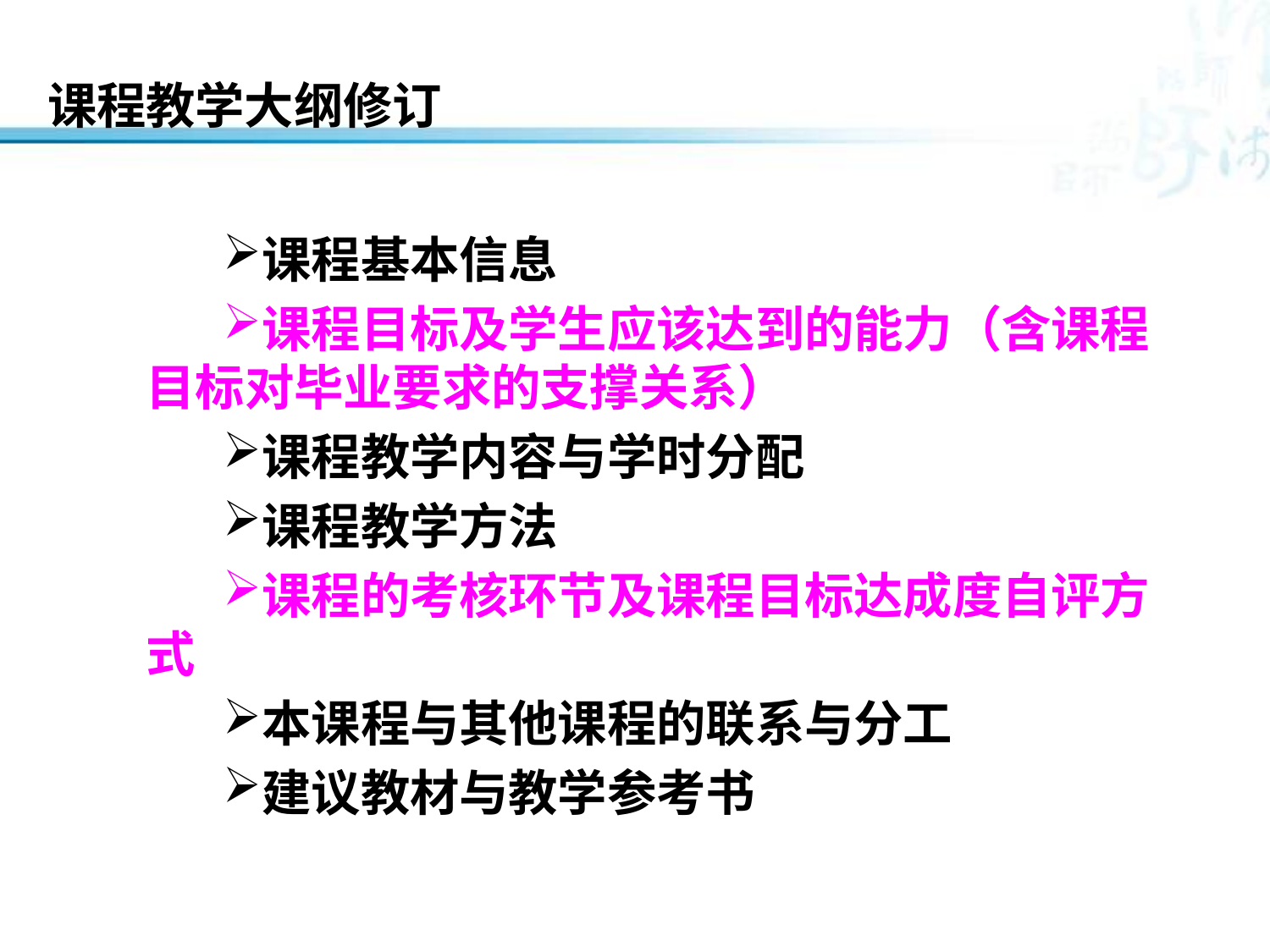

课程教学大纲修订
课程基本信息
课程目标及学生应该达到的能力（含课程目标对毕业要求的支撑关系）
课程教学内容与学时分配
课程教学方法
课程的考核环节及课程目标达成度自评方式
本课程与其他课程的联系与分工
建议教材与教学参考书